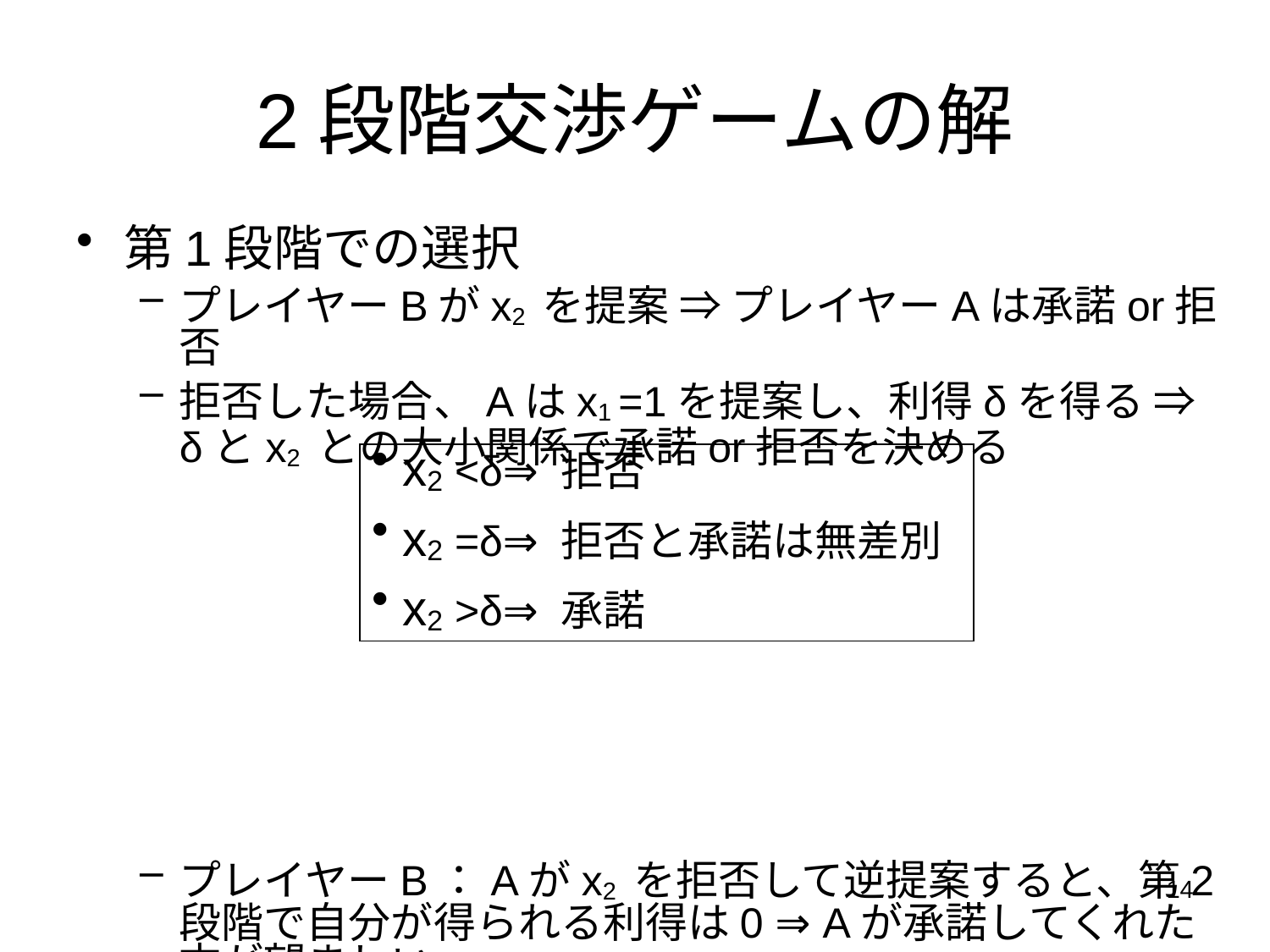

# 2段階交渉ゲームの解
第1段階での選択
プレイヤーBがx2 を提案 ⇒ プレイヤーAは承諾or拒否
拒否した場合、Aはx1 =1を提案し、利得δを得る ⇒ δとx2 との大小関係で承諾or拒否を決める

プレイヤーB：Aがx2 を拒否して逆提案すると、第2段階で自分が得られる利得は0 ⇒ Aが承諾してくれた方が望ましい
⇒ Bの問題： x2 ≧δを満たすx2 のうち、利得1－x2 を最大にするようなx2 は？
x2 <δ⇒ 拒否
x2 =δ⇒ 拒否と承諾は無差別
x2 >δ⇒ 承諾
14